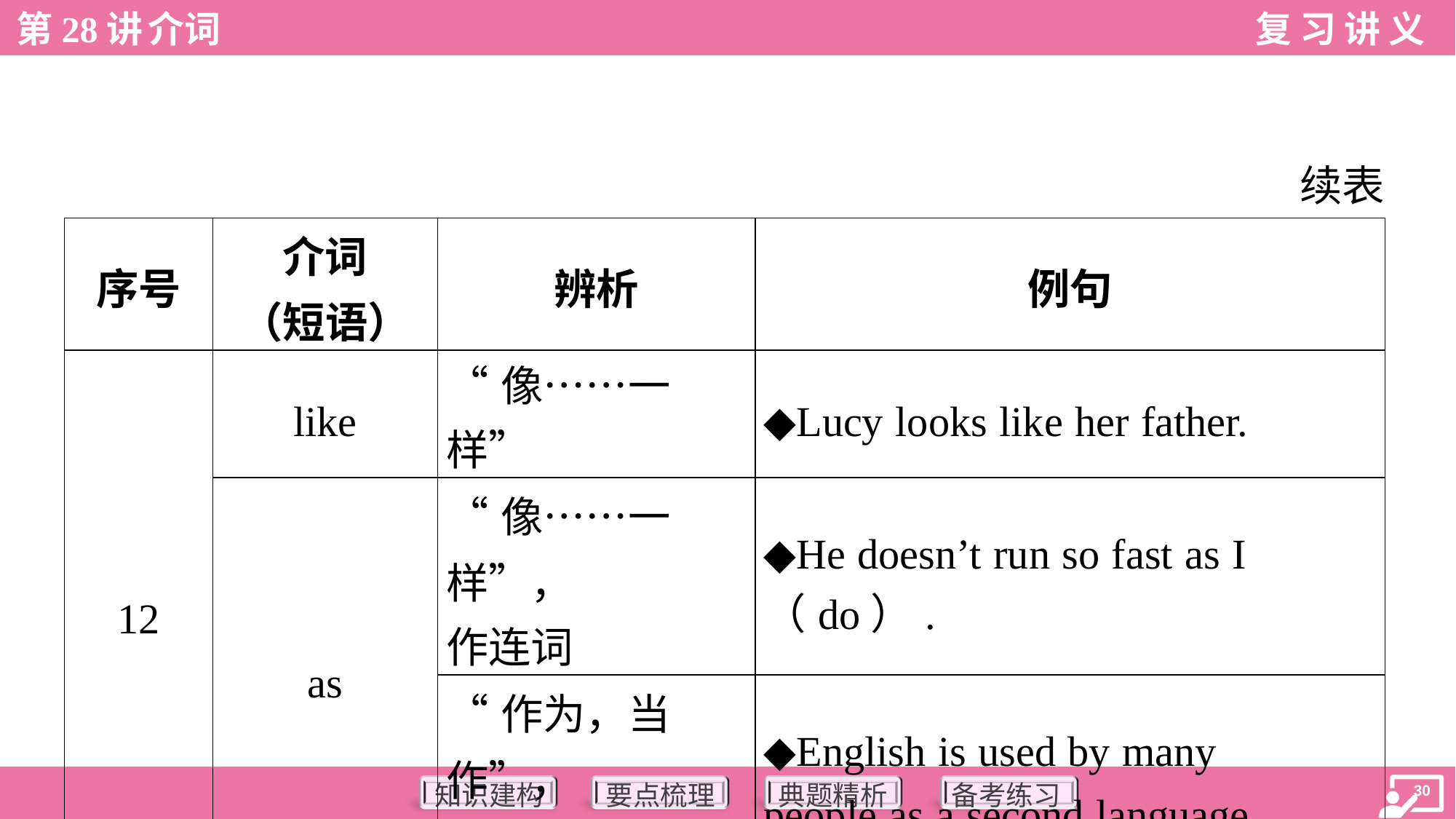

续表
| 序号 | 介词 （短语） | 辨析 | 例句 |
| --- | --- | --- | --- |
| 12 | like | “像……一样” | ◆Lucy looks like her father. |
|  | as | “像……一样”， 作连词 | ◆He doesn’t run so fast as I （do）. |
|  |  | “作为，当作”， 作介词 | ◆English is used by many people as a second language. |